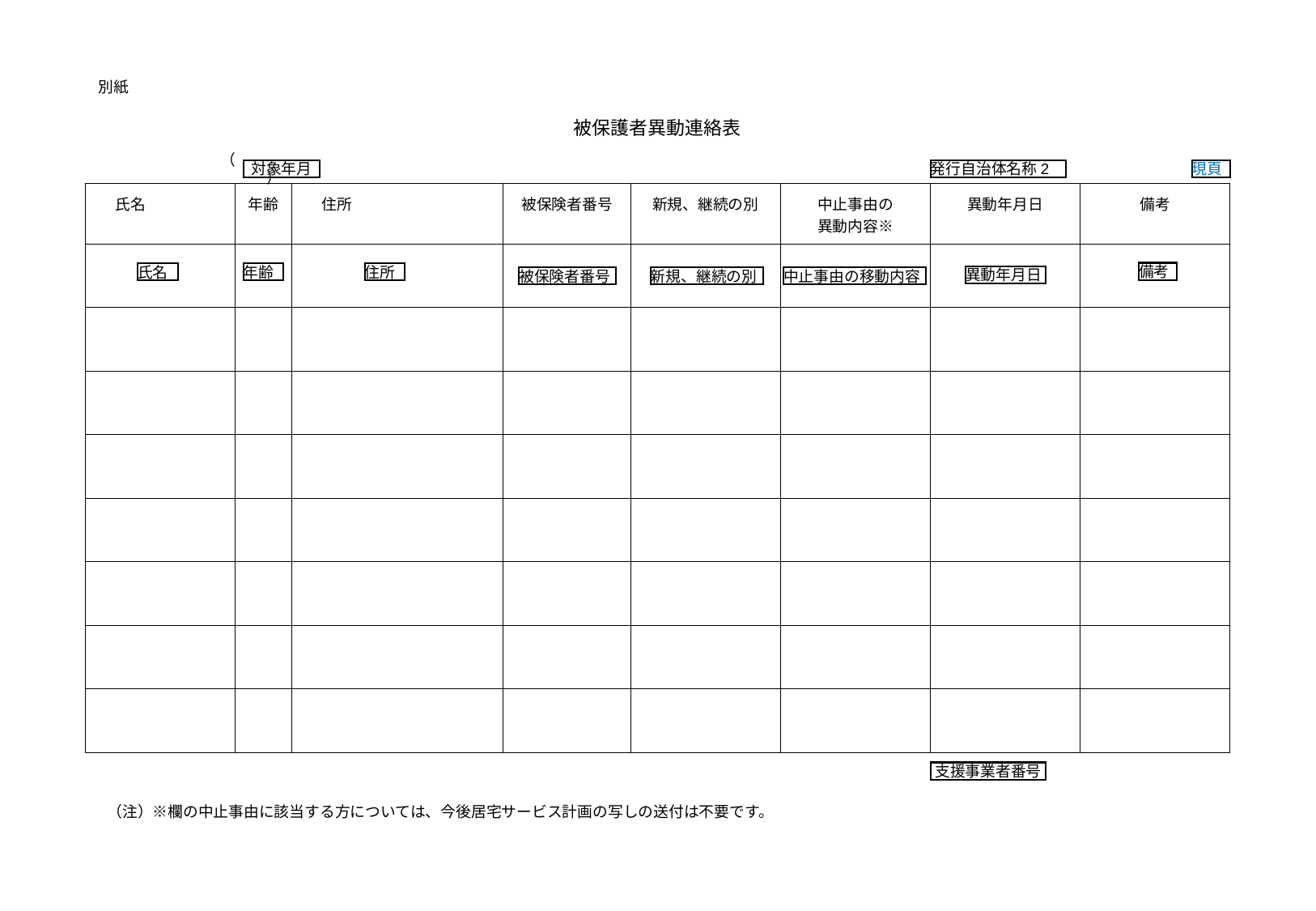

別紙
被保護者異動連絡表
（　　　　　　　　　　）
対象年月
発行自治体名称2
現頁
| 氏名 | 年齢 | 住所 | 被保険者番号 | 新規、継続の別 | 中止事由の 異動内容※ | 異動年月日 | 備考 |
| --- | --- | --- | --- | --- | --- | --- | --- |
|  |  |  |  |  |  |  |  |
|  |  |  |  |  |  |  |  |
|  |  |  |  |  |  |  |  |
|  |  |  |  |  |  |  |  |
|  |  |  |  |  |  |  |  |
|  |  |  |  |  |  |  |  |
|  |  |  |  |  |  |  |  |
|  |  |  |  |  |  |  |  |
備考
氏名
年齢
住所
異動年月日
被保険者番号
新規、継続の別
中止事由の移動内容
支援事業者番号
（注）※欄の中止事由に該当する方については、今後居宅サービス計画の写しの送付は不要です。